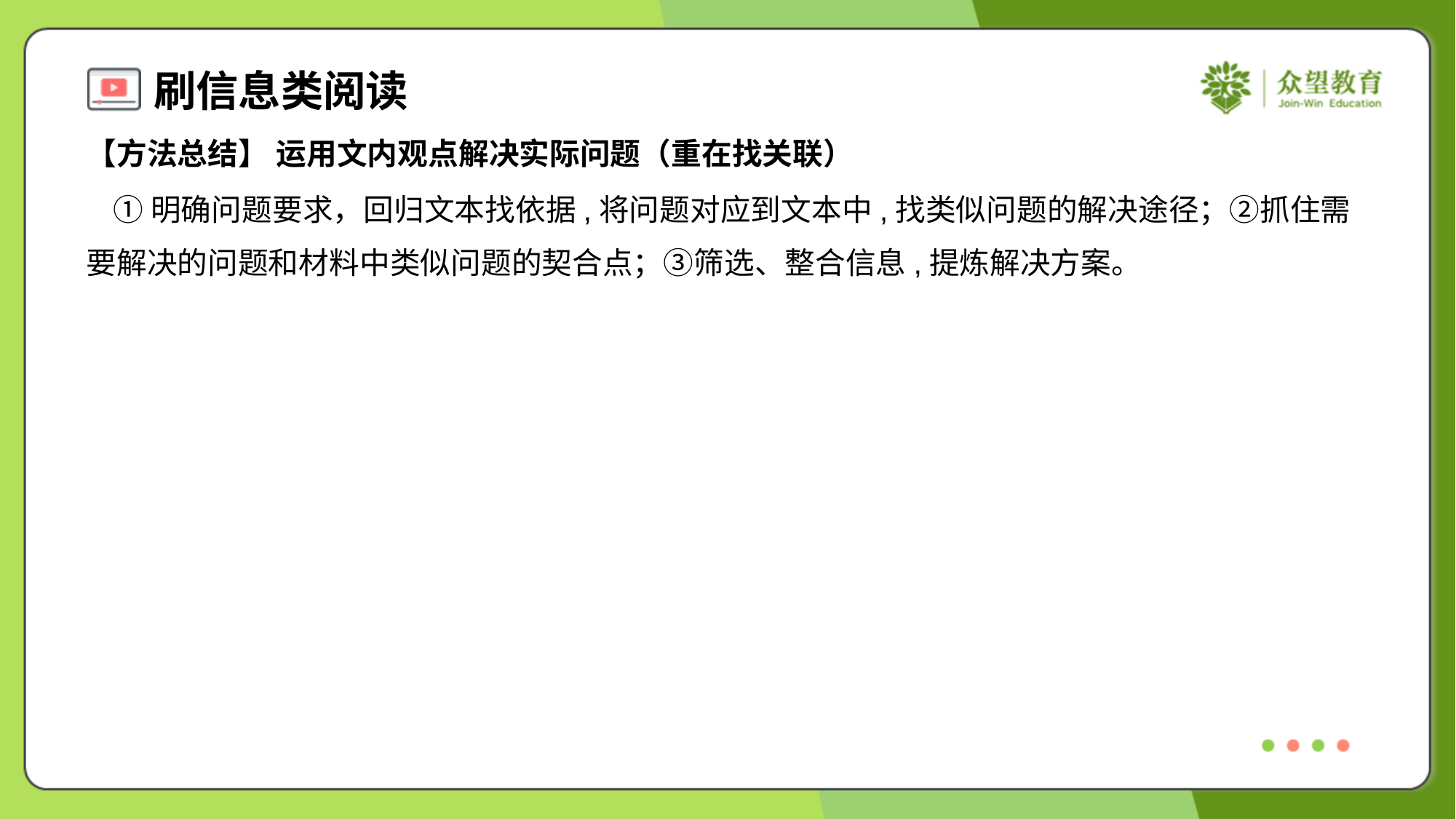

【方法总结】 运用文内观点解决实际问题（重在找关联）
    ①明确问题要求，回归文本找依据,将问题对应到文本中,找类似问题的解决途径；②抓住需
要解决的问题和材料中类似问题的契合点；③筛选、整合信息,提炼解决方案。